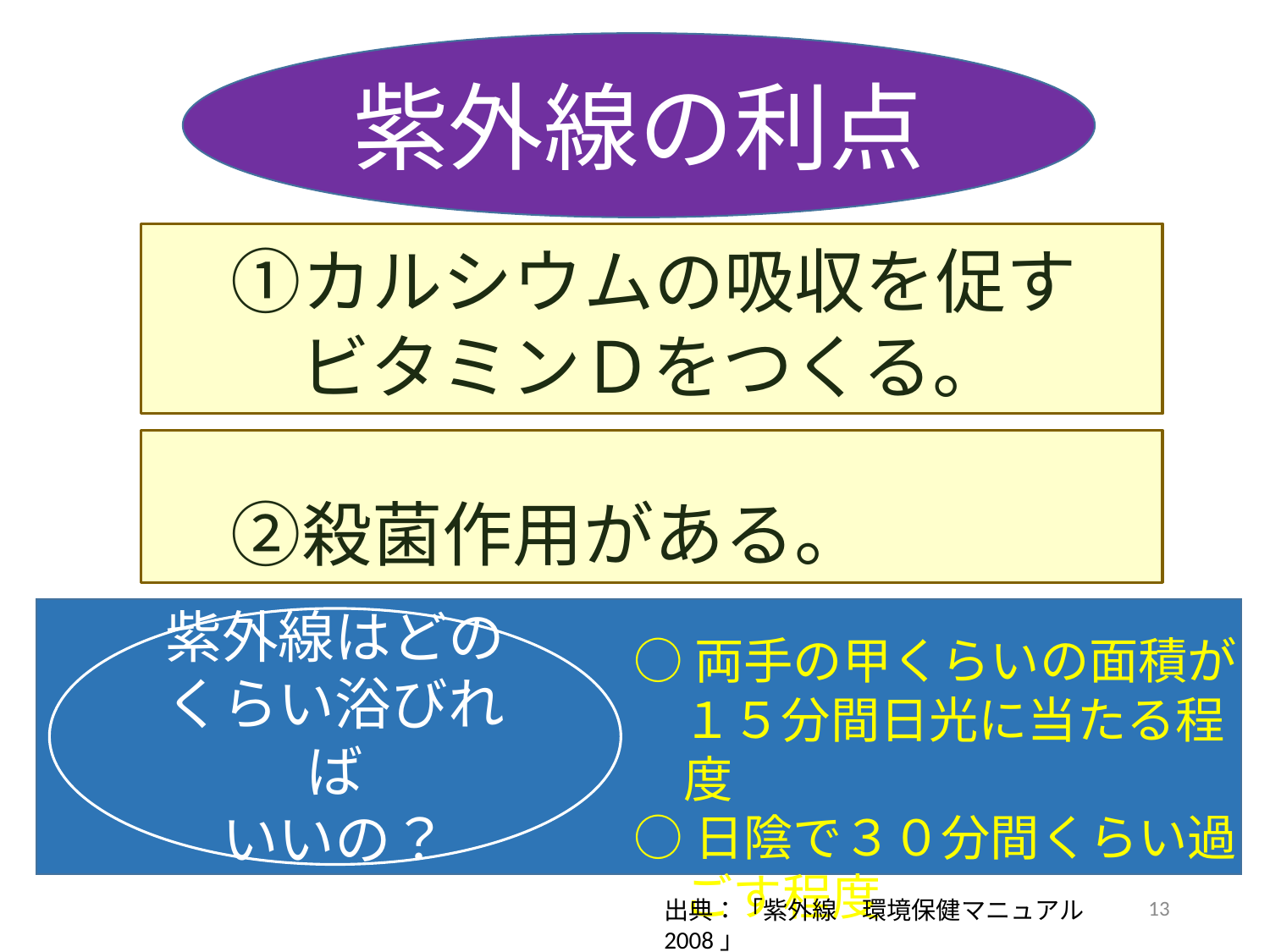

紫外線の利点
　①カルシウムの吸収を促す
ビタミンＤをつくる。
　②殺菌作用がある。

紫外線はどのくらい浴びれば
いいの？
○両手の甲くらいの面積が
　１５分間日光に当たる程度
○日陰で３０分間くらい過ごす程度
13
出典：「紫外線　環境保健マニュアル2008」